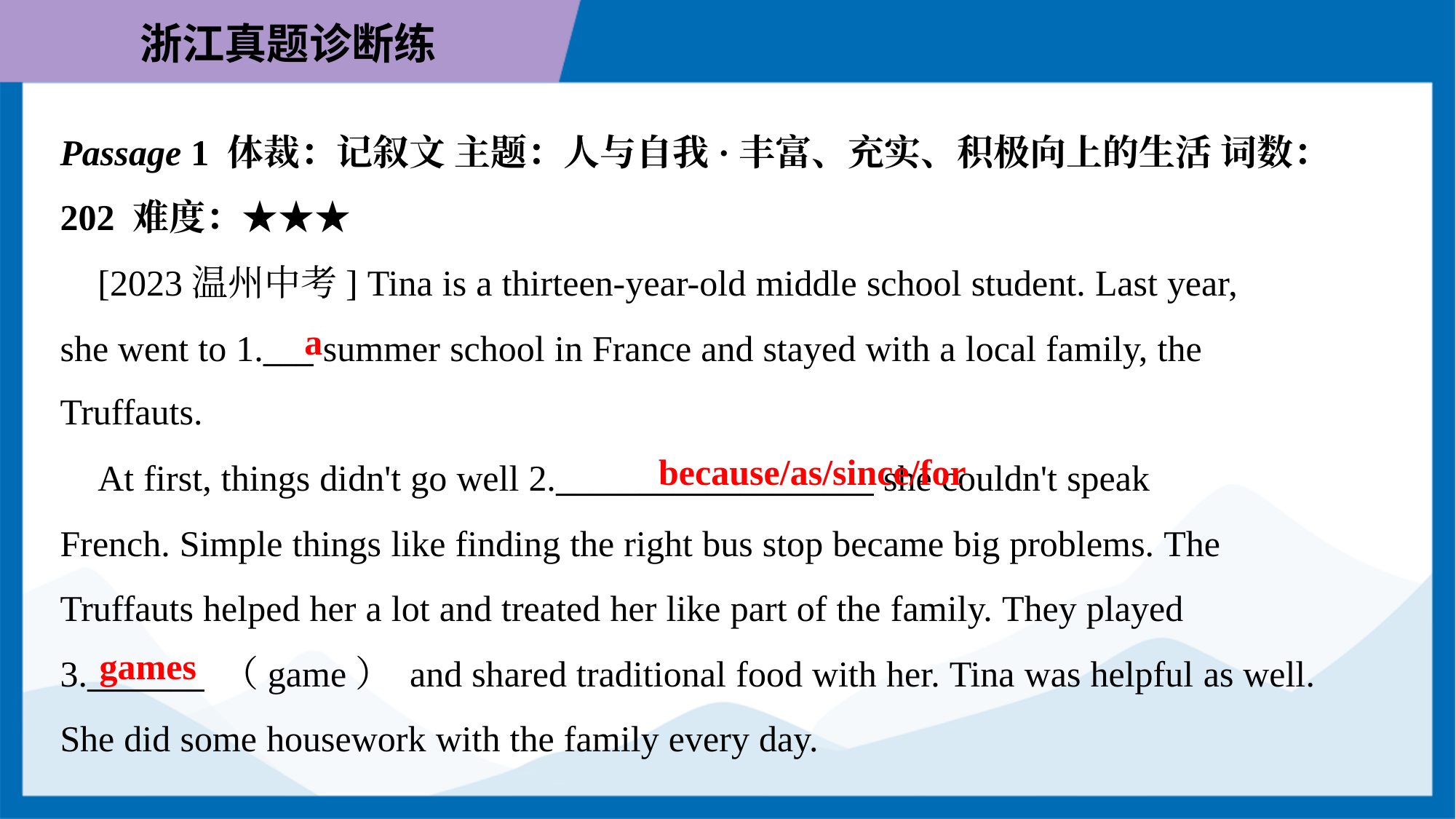

Passage 1 体裁：记叙文 主题：人与自我·丰富、充实、积极向上的生活 词数：
202 难度：★★★
    [2023温州中考] Tina is a thirteen-year-old middle school student. Last year,
she went to 1.___ summer school in France and stayed with a local family, the
Truffauts.
a
because/as/since/for
    At first, things didn't go well 2.___________________ she couldn't speak
French. Simple things like finding the right bus stop became big problems. The
Truffauts helped her a lot and treated her like part of the family. They played
3._______ （game） and shared traditional food with her. Tina was helpful as well.
She did some housework with the family every day.

games